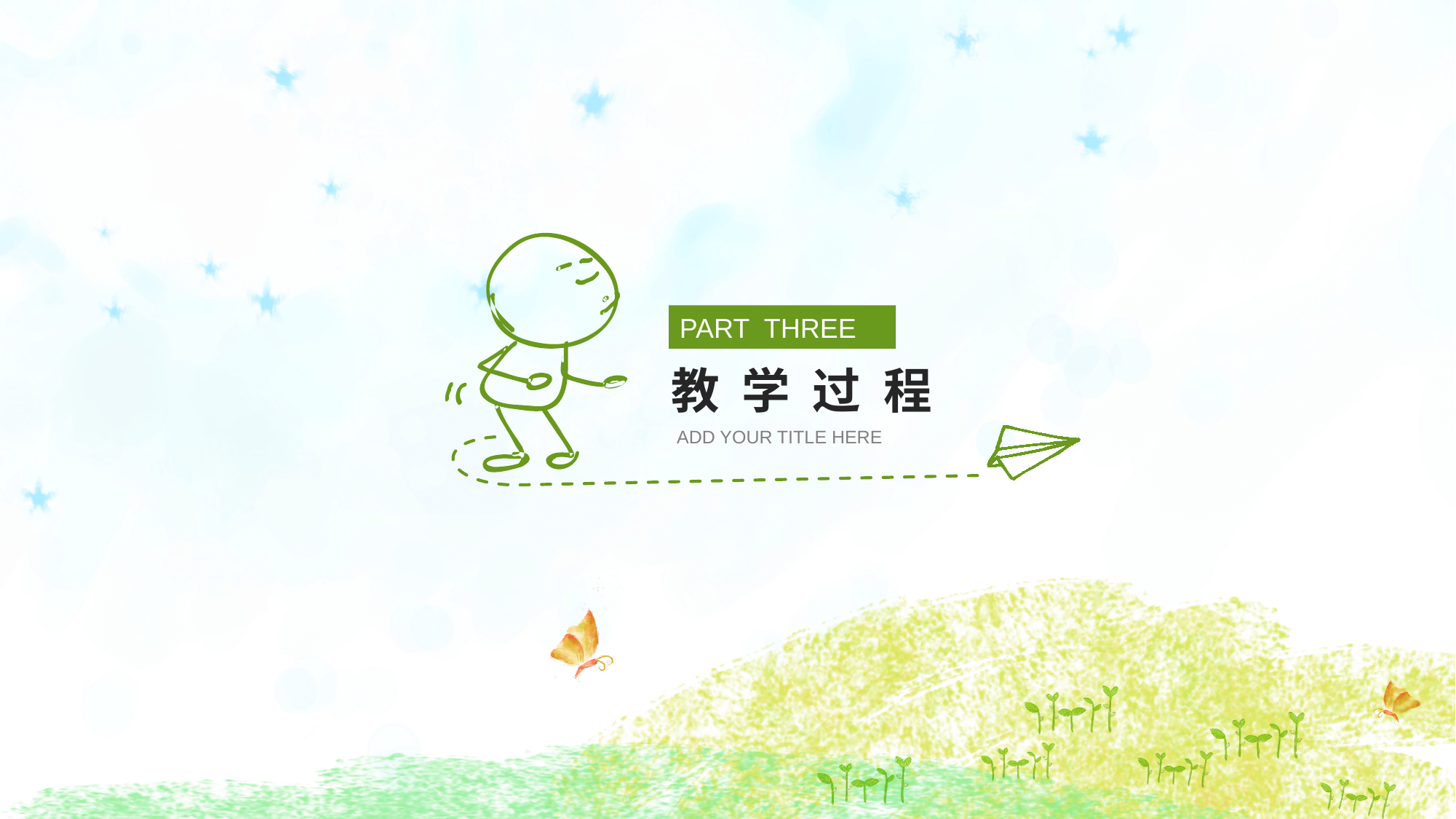

PART  THREE
教  学  过  程
ADD YOUR TITLE HERE